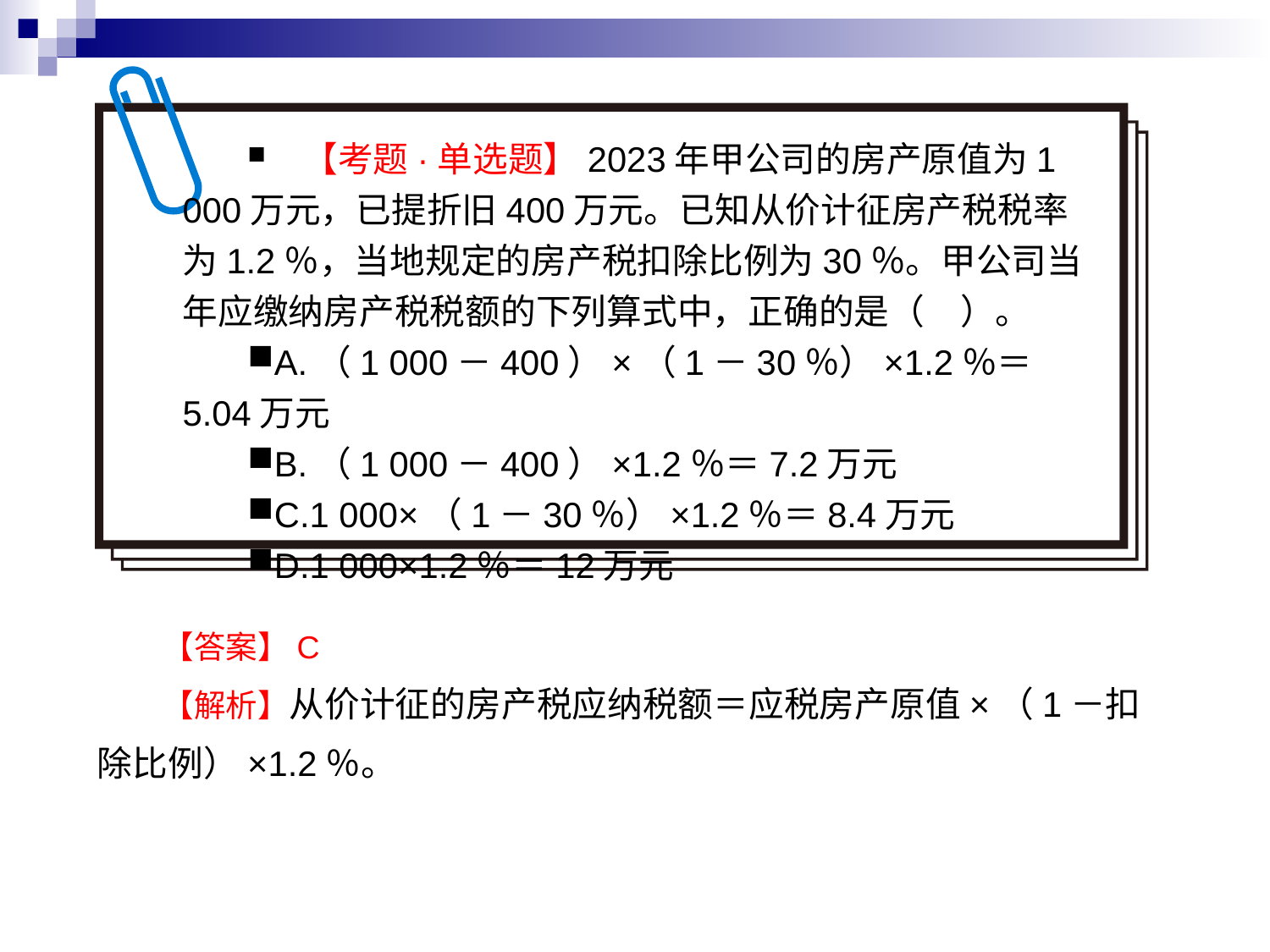

【考题·单选题】2023年甲公司的房产原值为1 000万元，已提折旧400万元。已知从价计征房产税税率为1.2％，当地规定的房产税扣除比例为30％。甲公司当年应缴纳房产税税额的下列算式中，正确的是（　）。
A.（1 000－400）×（1－30％）×1.2％＝5.04万元
B.（1 000－400）×1.2％＝7.2万元
C.1 000×（1－30％）×1.2％＝8.4万元
D.1 000×1.2％＝12万元
【答案】C
【解析】从价计征的房产税应纳税额＝应税房产原值×（1－扣除比例）×1.2％。